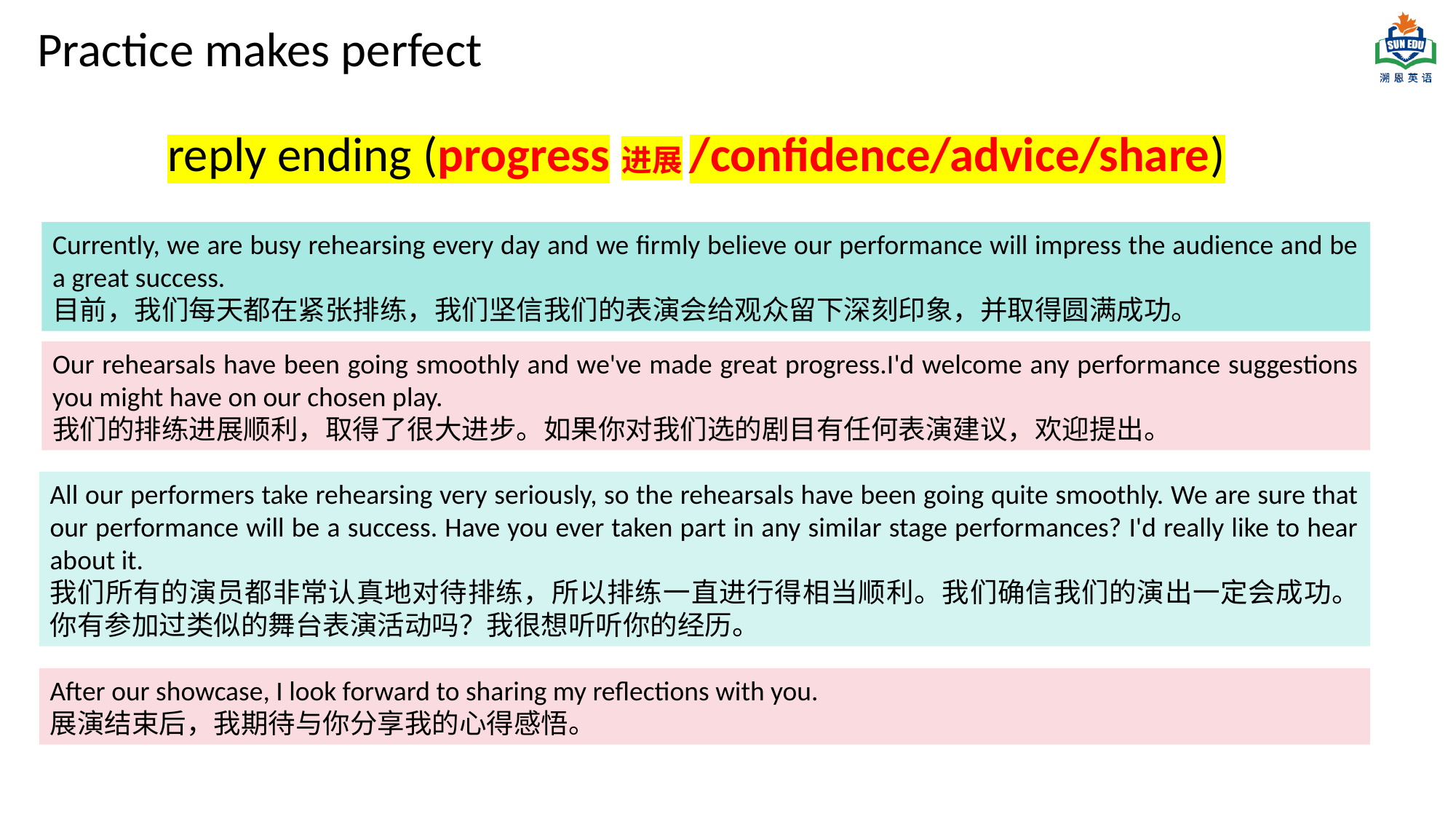

Practice makes perfect
reply ending (progress进展/confidence/advice/share)
Currently, we are busy rehearsing every day and we firmly believe our performance will impress the audience and be a great success.
目前，我们每天都在紧张排练，我们坚信我们的表演会给观众留下深刻印象，并取得圆满成功。
Our rehearsals have been going smoothly and we've made great progress.I'd welcome any performance suggestions you might have on our chosen play.
我们的排练进展顺利，取得了很大进步。如果你对我们选的剧目有任何表演建议，欢迎提出。
All our performers take rehearsing very seriously, so the rehearsals have been going quite smoothly. We are sure that our performance will be a success. Have you ever taken part in any similar stage performances? I'd really like to hear about it.
我们所有的演员都非常认真地对待排练，所以排练一直进行得相当顺利。我们确信我们的演出一定会成功。你有参加过类似的舞台表演活动吗？我很想听听你的经历。
After our showcase, I look forward to sharing my reflections with you.
展演结束后，我期待与你分享我的心得感悟。